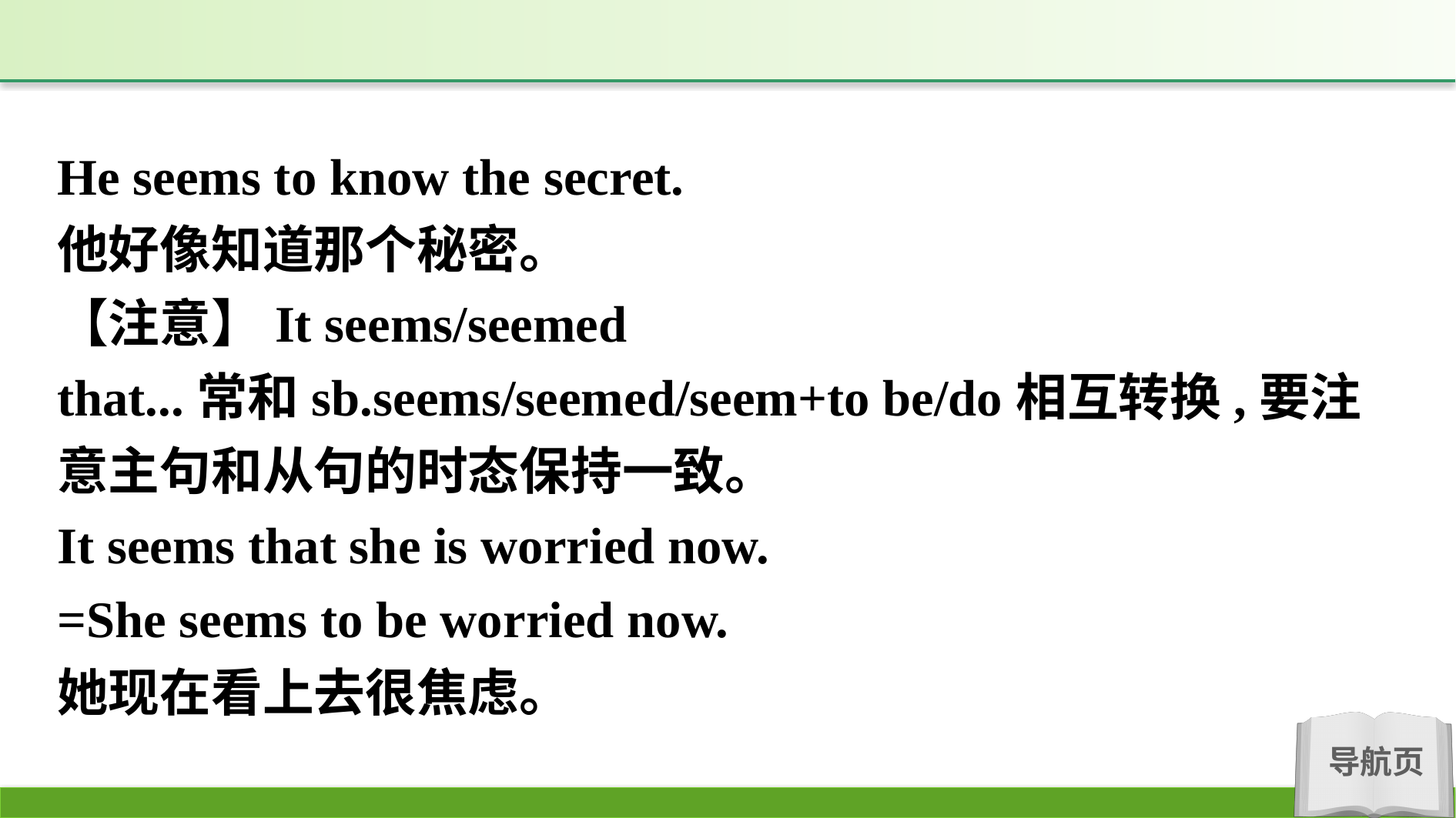

He seems to know the secret.
他好像知道那个秘密。
【注意】It seems/seemed that...常和sb.seems/seemed/seem+to be/do相互转换,要注意主句和从句的时态保持一致。
It seems that she is worried now.
=She seems to be worried now.
她现在看上去很焦虑。